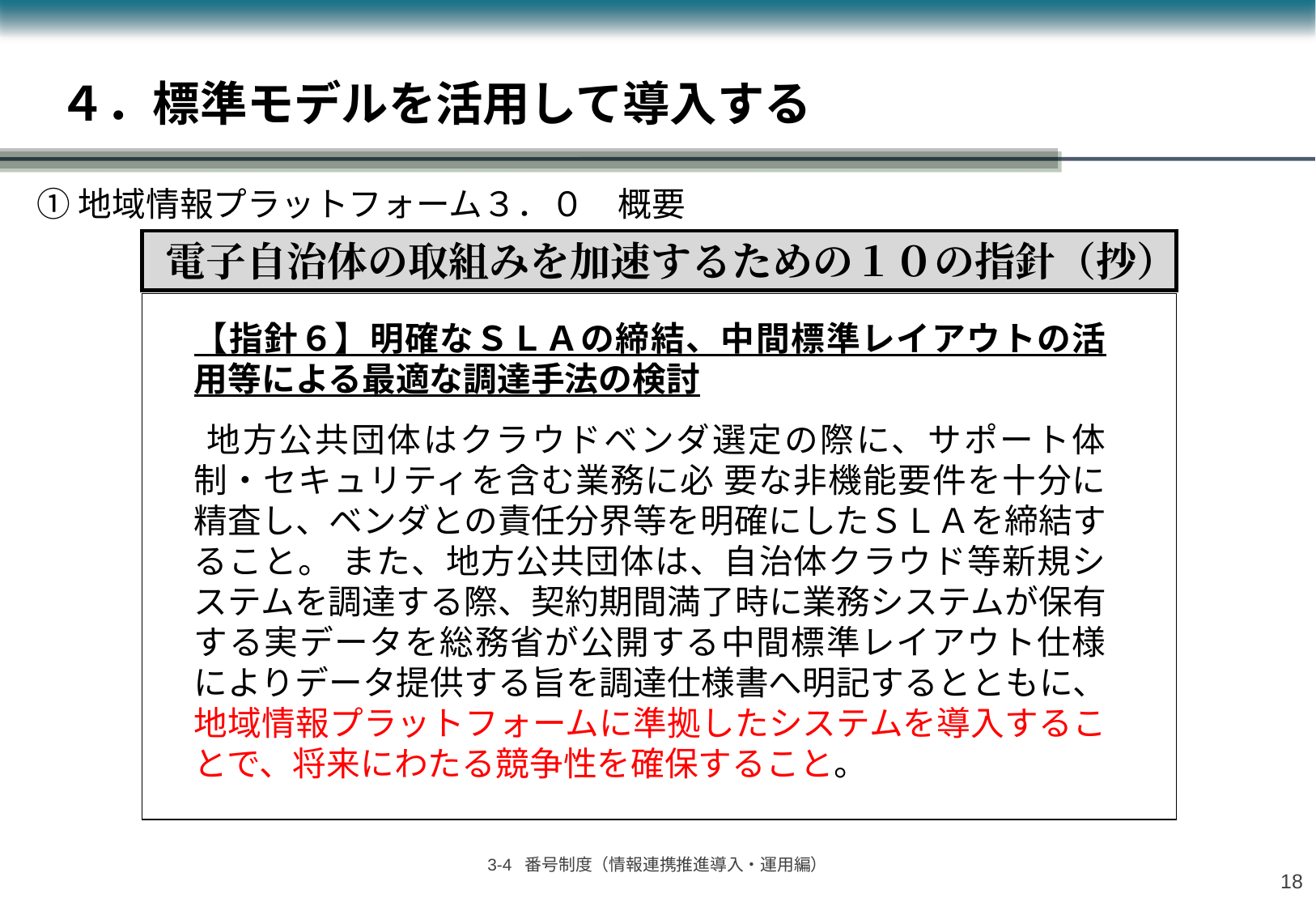

４．標準モデルを活用して導入する
①地域情報プラットフォーム３．０　概要
電子自治体の取組みを加速するための１０の指針（抄）

【指針６】明確なＳＬＡの締結、中間標準レイアウトの活用等による最適な調達手法の検討

 地方公共団体はクラウドベンダ選定の際に、サポート体制・セキュリティを含む業務に必 要な非機能要件を十分に精査し、ベンダとの責任分界等を明確にしたＳＬＡを締結すること。 また、地方公共団体は、自治体クラウド等新規システムを調達する際、契約期間満了時に業務システムが保有する実データを総務省が公開する中間標準レイアウト仕様によりデータ提供する旨を調達仕様書へ明記するとともに、地域情報プラットフォームに準拠したシステムを導入することで、将来にわたる競争性を確保すること。
18
3-4  番号制度（情報連携推進導入・運用編）